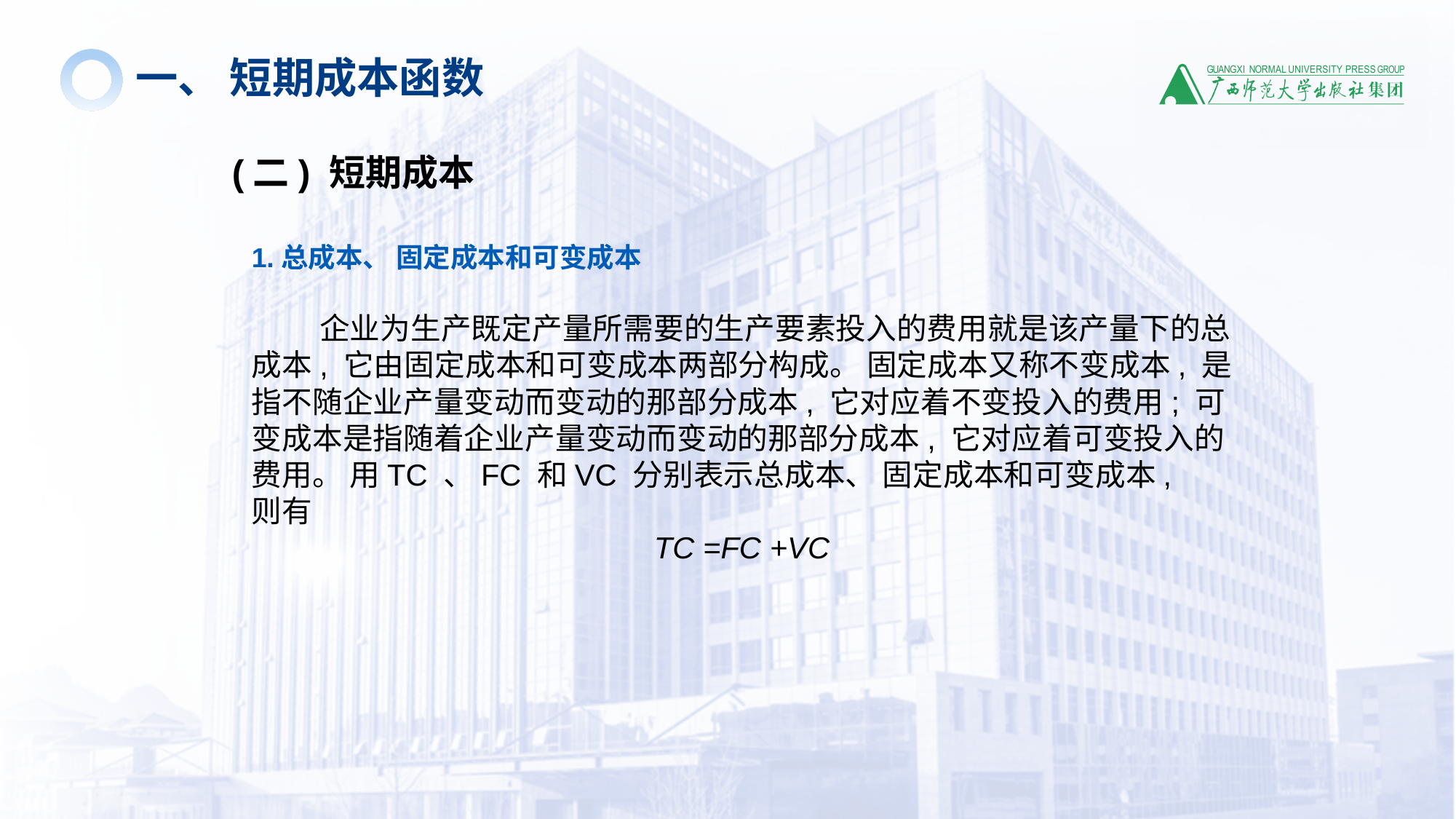

一、 短期成本函数

(二) 短期成本
1.总成本、 固定成本和可变成本

         企业为生产既定产量所需要的生产要素投入的费用就是该产量下的总成本, 它由固定成本和可变成本两部分构成。 固定成本又称不变成本, 是指不随企业产量变动而变动的那部分成本, 它对应着不变投入的费用; 可变成本是指随着企业产量变动而变动的那部分成本, 它对应着可变投入的费用。 用TC 、FC 和VC 分别表示总成本、 固定成本和可变成本,
则有
TC =FC +VC